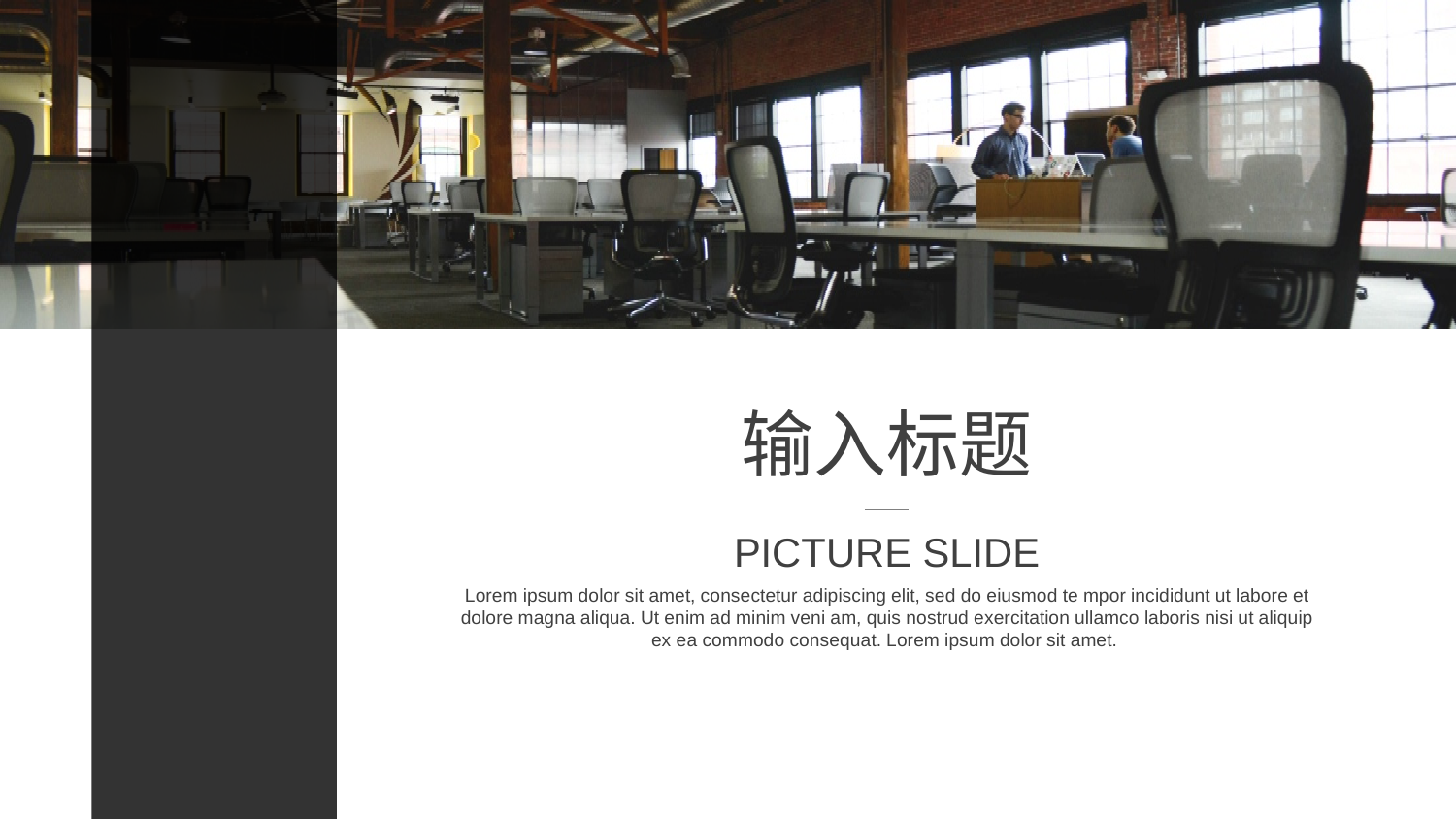

输入标题
PICTURE SLIDE
Lorem ipsum dolor sit amet, consectetur adipiscing elit, sed do eiusmod te mpor incididunt ut labore et dolore magna aliqua. Ut enim ad minim veni am, quis nostrud exercitation ullamco laboris nisi ut aliquip ex ea commodo consequat. Lorem ipsum dolor sit amet.